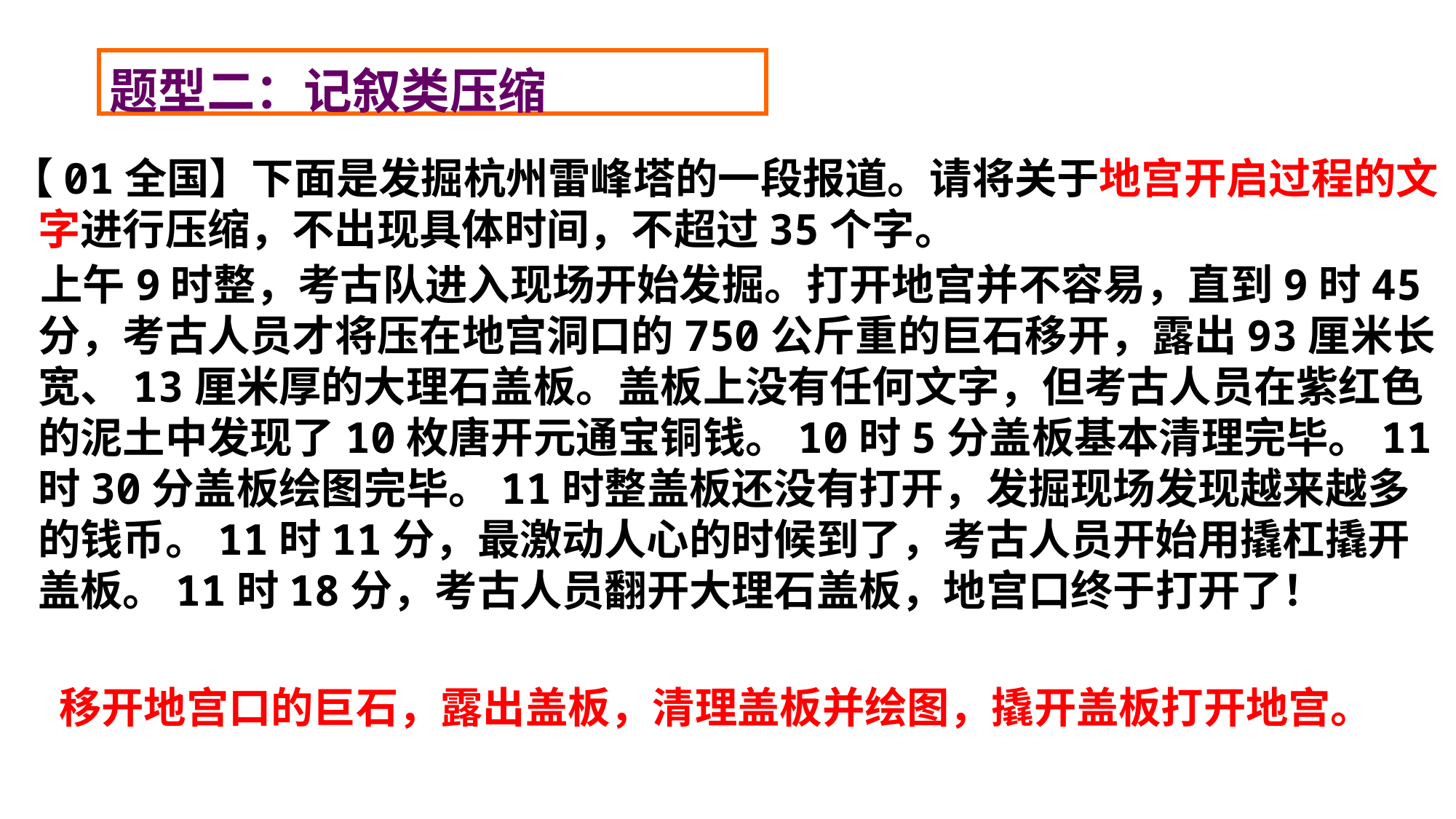

题型二：记叙类压缩
【01全国】下面是发掘杭州雷峰塔的一段报道。请将关于地宫开启过程的文字进行压缩，不出现具体时间，不超过35个字。
  上午9时整，考古队进入现场开始发掘。打开地宫并不容易，直到9时45分，考古人员才将压在地宫洞口的750公斤重的巨石移开，露出93厘米长宽、13厘米厚的大理石盖板。盖板上没有任何文字，但考古人员在紫红色的泥土中发现了10枚唐开元通宝铜钱。10时5分盖板基本清理完毕。11时30分盖板绘图完毕。11时整盖板还没有打开，发掘现场发现越来越多的钱币。11时11分，最激动人心的时候到了，考古人员开始用撬杠撬开盖板。11时18分，考古人员翻开大理石盖板，地宫口终于打开了！
移开地宫口的巨石，露出盖板，清理盖板并绘图，撬开盖板打开地宫。